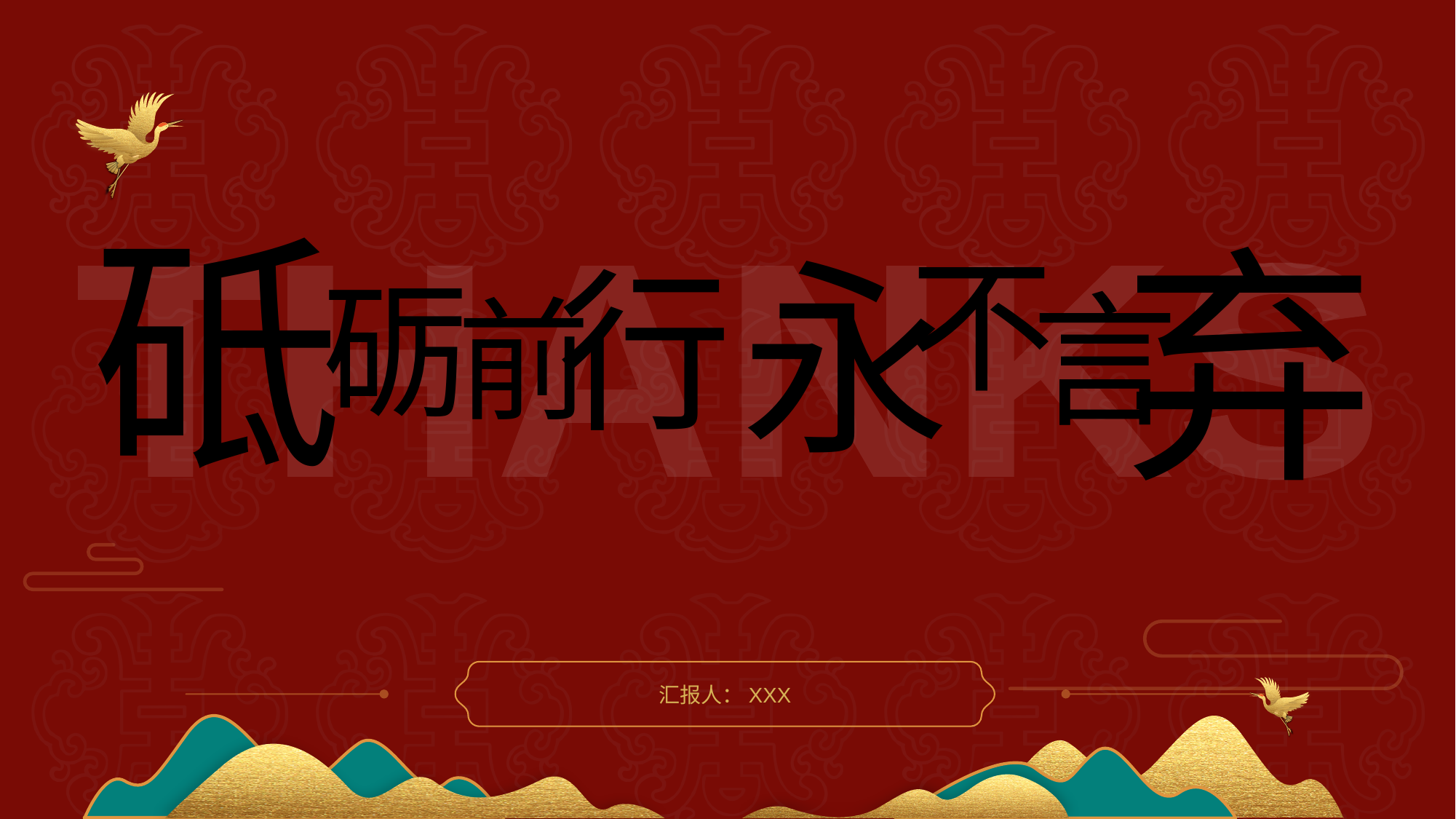

砥
行
砺
前
弃
永
不
言
汇报人：XXX